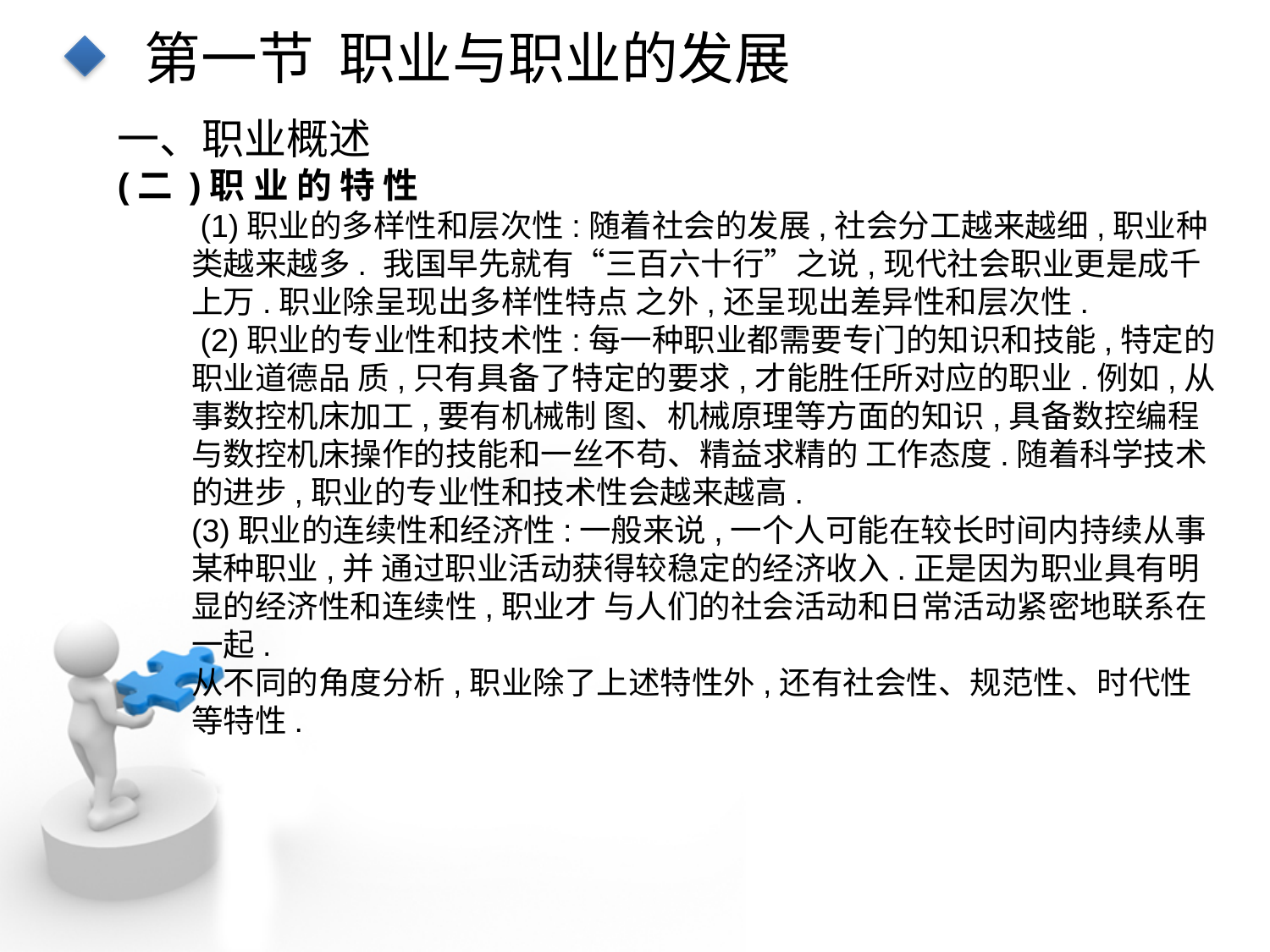

第一节  职业与职业的发展

一、职业概述
(二 )职 业 的 特 性
 (1)职业的多样性和层次性:随着社会的发展,社会分工越来越细,职业种类越来越多. 我国早先就有“三百六十行”之说,现代社会职业更是成千上万.职业除呈现出多样性特点 之外,还呈现出差异性和层次性.
 (2)职业的专业性和技术性:每一种职业都需要专门的知识和技能,特定的职业道德品 质,只有具备了特定的要求,才能胜任所对应的职业.例如,从事数控机床加工,要有机械制 图、机械原理等方面的知识,具备数控编程与数控机床操作的技能和一丝不苟、精益求精的 工作态度.随着科学技术的进步,职业的专业性和技术性会越来越高.
(3)职业的连续性和经济性:一般来说,一个人可能在较长时间内持续从事某种职业,并 通过职业活动获得较稳定的经济收入.正是因为职业具有明显的经济性和连续性,职业才 与人们的社会活动和日常活动紧密地联系在一起.
从不同的角度分析,职业除了上述特性外,还有社会性、规范性、时代性等特性.
点击添加文本
点击添加文本
点击添加文本
点击添加文本